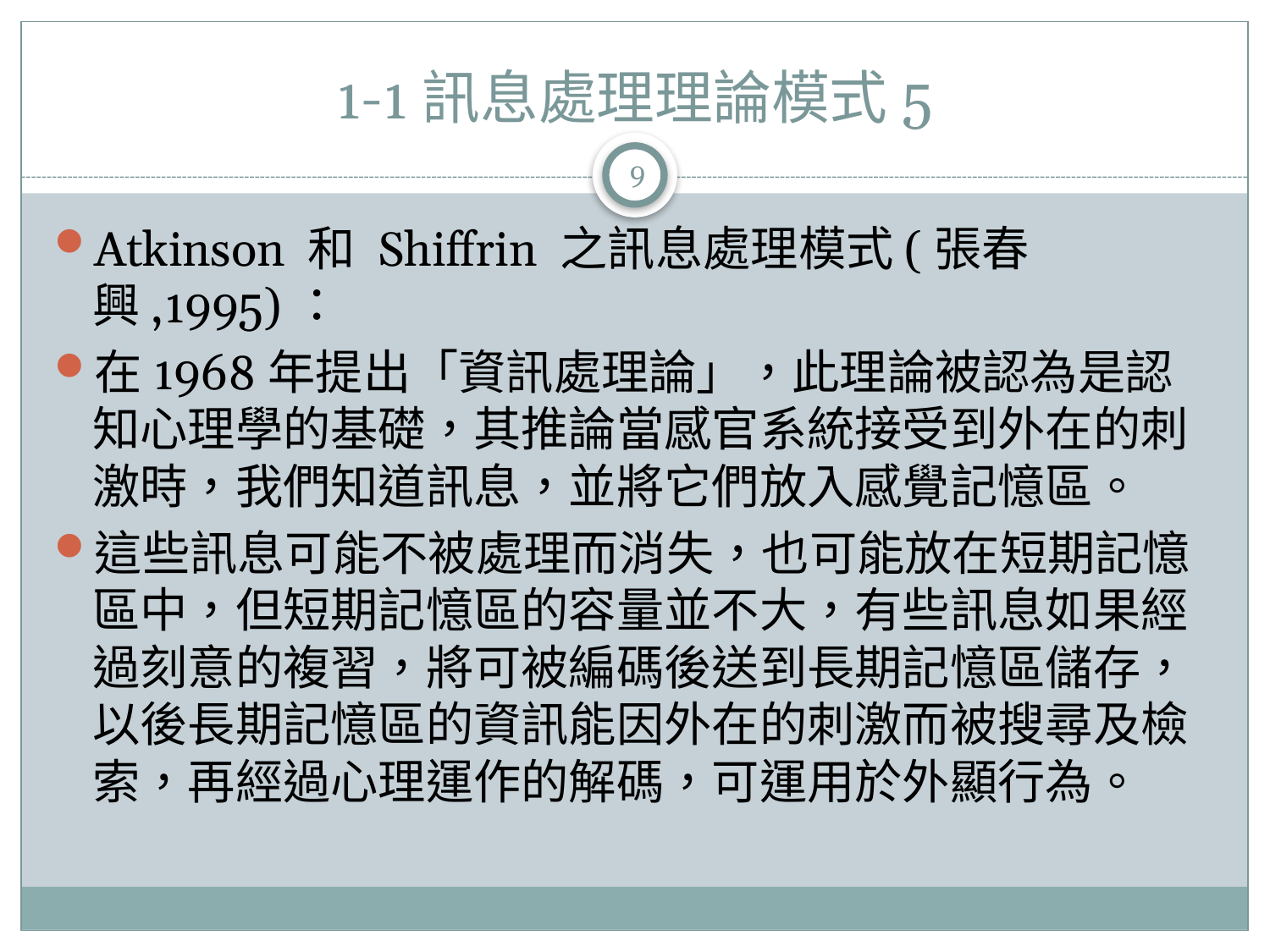

# 1-1訊息處理理論模式5
9
Atkinson 和 Shiffrin 之訊息處理模式(張春興,1995)：
在1968年提出「資訊處理論」，此理論被認為是認知心理學的基礎，其推論當感官系統接受到外在的刺激時，我們知道訊息，並將它們放入感覺記憶區。
這些訊息可能不被處理而消失，也可能放在短期記憶區中，但短期記憶區的容量並不大，有些訊息如果經過刻意的複習，將可被編碼後送到長期記憶區儲存，以後長期記憶區的資訊能因外在的刺激而被搜尋及檢索，再經過心理運作的解碼，可運用於外顯行為。